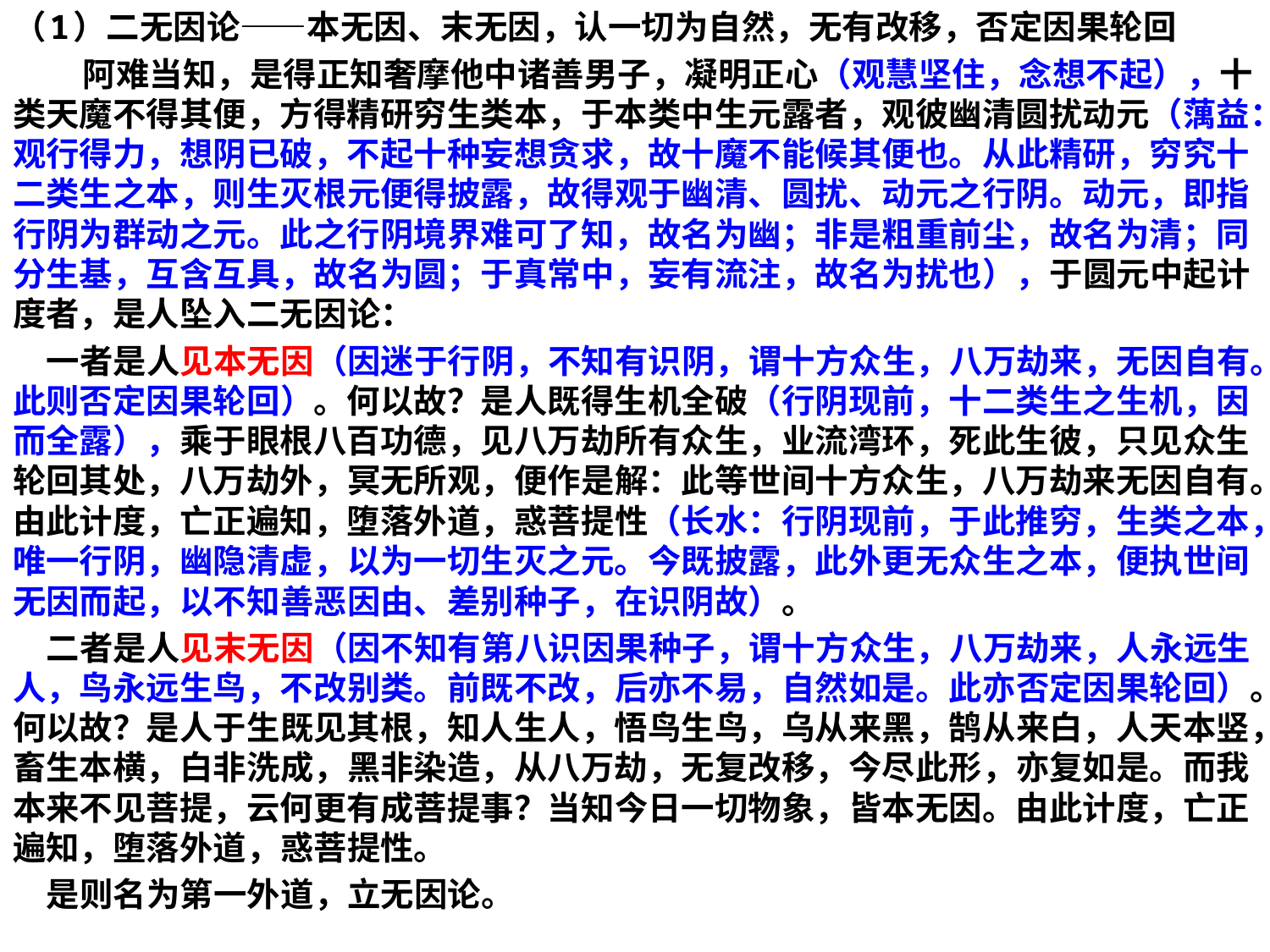

（1）二无因论——本无因、末无因，认一切为自然，无有改移，否定因果轮回
         阿难当知，是得正知奢摩他中诸善男子，凝明正心（观慧坚住，念想不起），十类天魔不得其便，方得精研穷生类本，于本类中生元露者，观彼幽清圆扰动元（蕅益：观行得力，想阴已破，不起十种妄想贪求，故十魔不能候其便也。从此精研，穷究十二类生之本，则生灭根元便得披露，故得观于幽清、圆扰、动元之行阴。动元，即指行阴为群动之元。此之行阴境界难可了知，故名为幽；非是粗重前尘，故名为清；同分生基，互含互具，故名为圆；于真常中，妄有流注，故名为扰也），于圆元中起计度者，是人坠入二无因论：
    一者是人见本无因（因迷于行阴，不知有识阴，谓十方众生，八万劫来，无因自有。此则否定因果轮回）。何以故？是人既得生机全破（行阴现前，十二类生之生机，因而全露），乘于眼根八百功德，见八万劫所有众生，业流湾环，死此生彼，只见众生轮回其处，八万劫外，冥无所观，便作是解：此等世间十方众生，八万劫来无因自有。由此计度，亡正遍知，堕落外道，惑菩提性（长水：行阴现前，于此推穷，生类之本，唯一行阴，幽隐清虚，以为一切生灭之元。今既披露，此外更无众生之本，便执世间无因而起，以不知善恶因由、差别种子，在识阴故）。
    二者是人见末无因（因不知有第八识因果种子，谓十方众生，八万劫来，人永远生人，鸟永远生鸟，不改别类。前既不改，后亦不易，自然如是。此亦否定因果轮回）。何以故？是人于生既见其根，知人生人，悟鸟生鸟，乌从来黑，鹄从来白，人天本竖，畜生本横，白非洗成，黑非染造，从八万劫，无复改移，今尽此形，亦复如是。而我本来不见菩提，云何更有成菩提事？当知今日一切物象，皆本无因。由此计度，亡正遍知，堕落外道，惑菩提性。
    是则名为第一外道，立无因论。